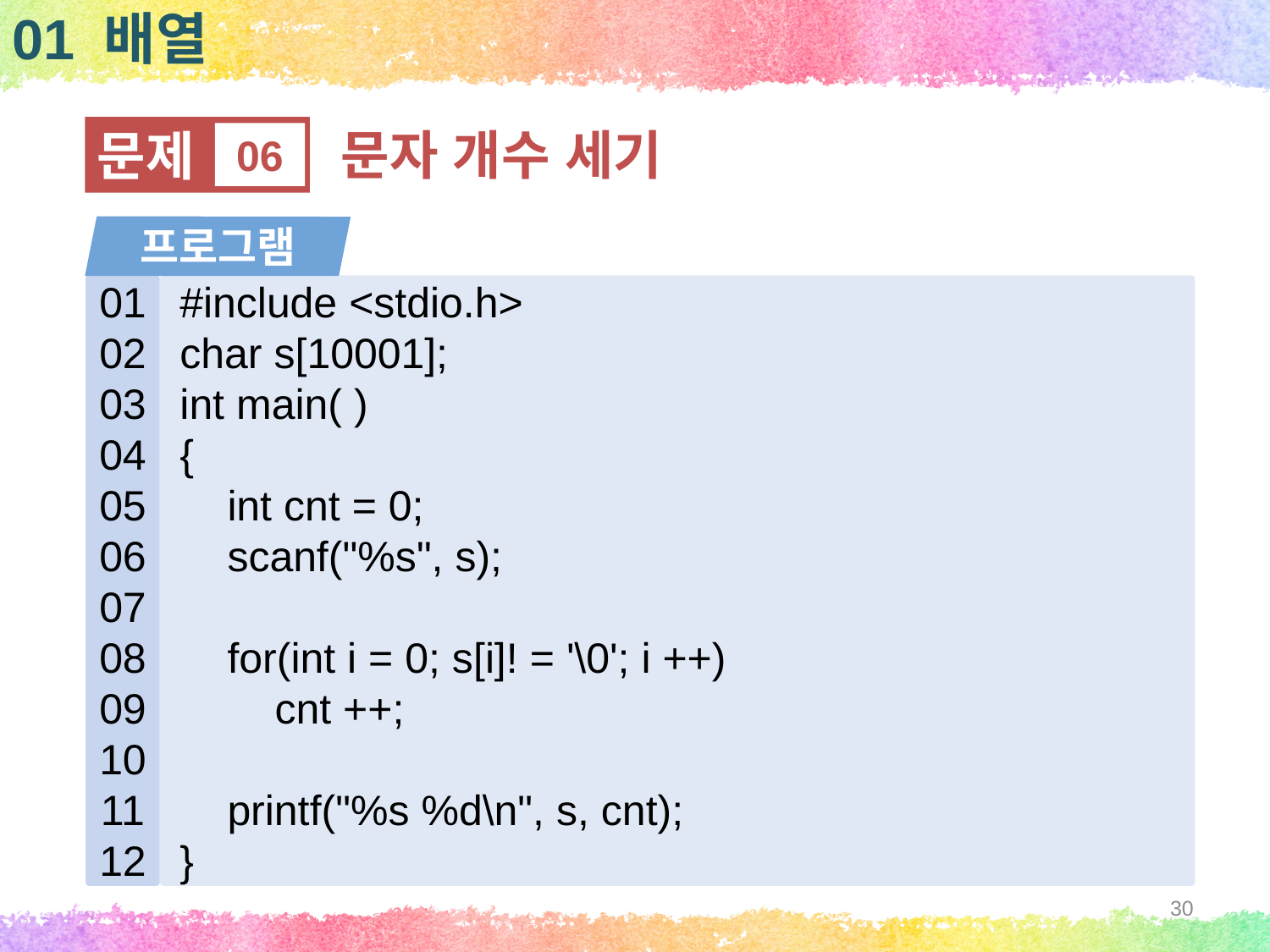

01 배열
문제
06
문자 개수 세기
프로그램
01
02
03
04
05
06
07
08
09
10
11
12
#include <stdio.h>
char s[10001];
int main( )
{
    int cnt = 0;
    scanf("%s", s);

    for(int i = 0; s[i]! = '\0'; i ++)
        cnt ++;

    printf("%s %d\n", s, cnt);
}
30